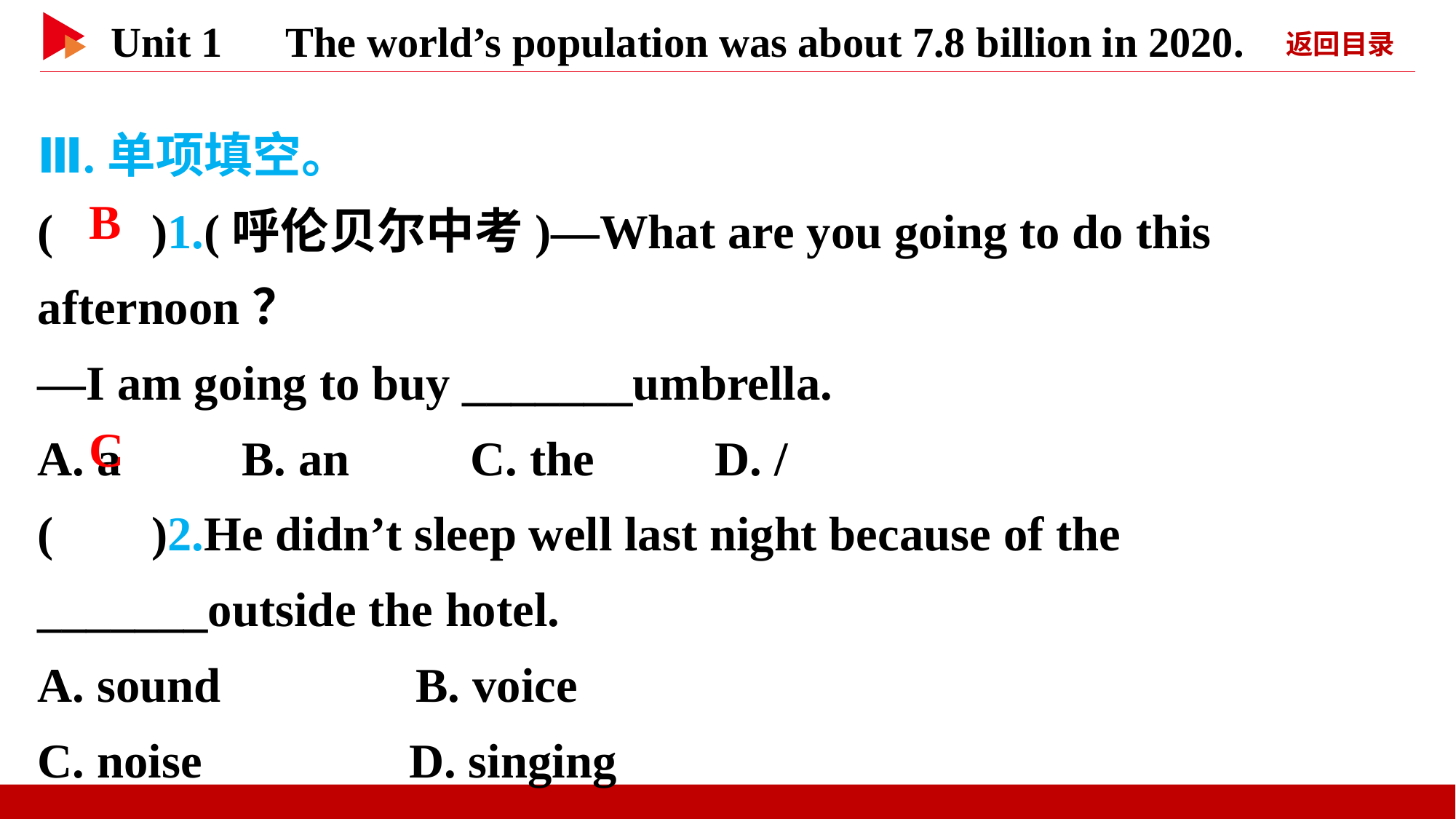

Ⅲ.单项填空。
(        )1.(呼伦贝尔中考)—What are you going to do this afternoon？
—I am going to buy _______umbrella.
A. a　　B. an　　C. the　　D. /
(        )2.He didn’t sleep well last night because of the _______outside the hotel.
A. sound                B. voice
C. noise                 D. singing
   B
   C